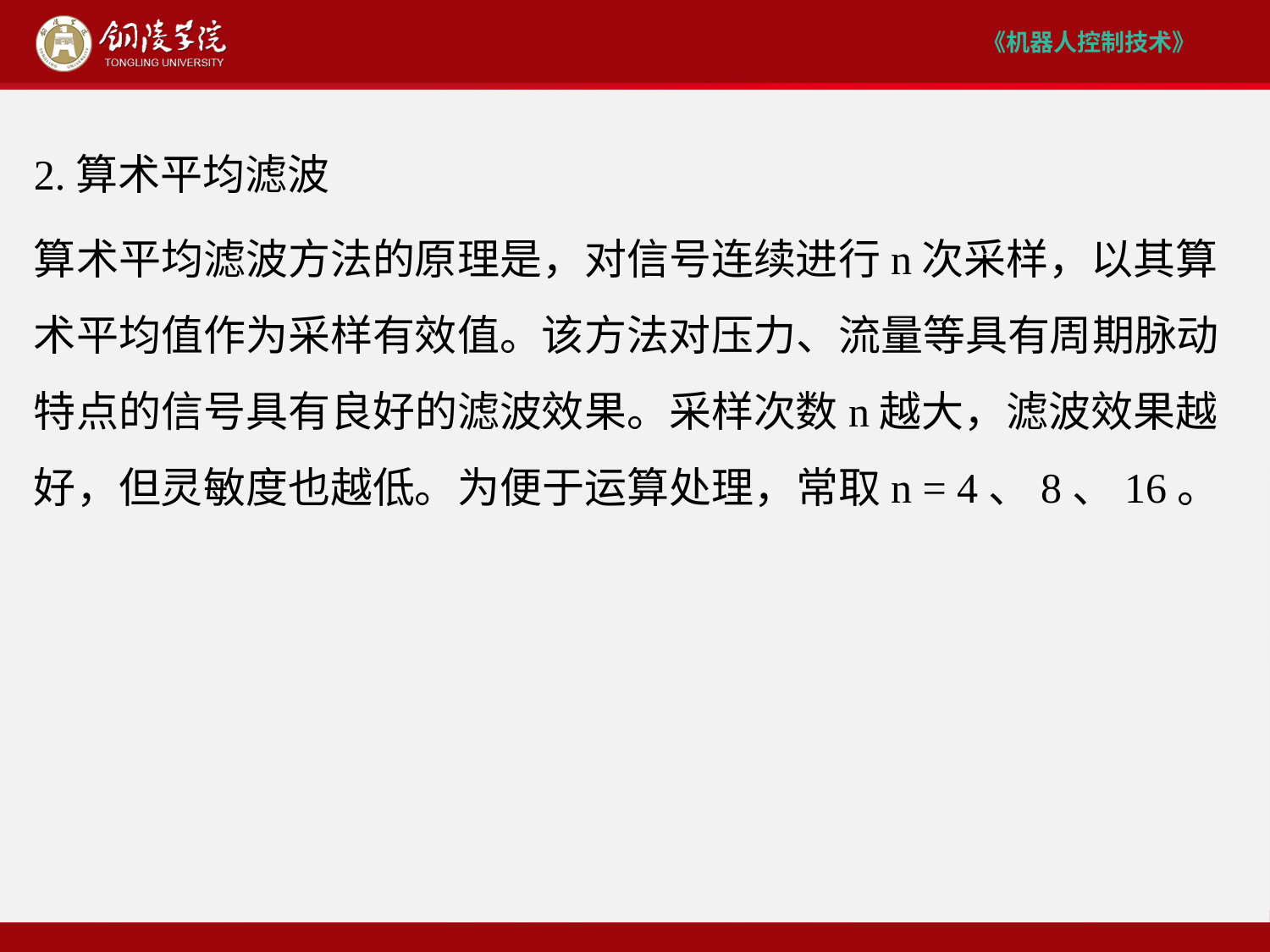

2.算术平均滤波
算术平均滤波方法的原理是，对信号连续进行n次采样，以其算术平均值作为采样有效值。该方法对压力、流量等具有周期脉动特点的信号具有良好的滤波效果。采样次数n越大，滤波效果越好，但灵敏度也越低。为便于运算处理，常取n = 4、8、16。